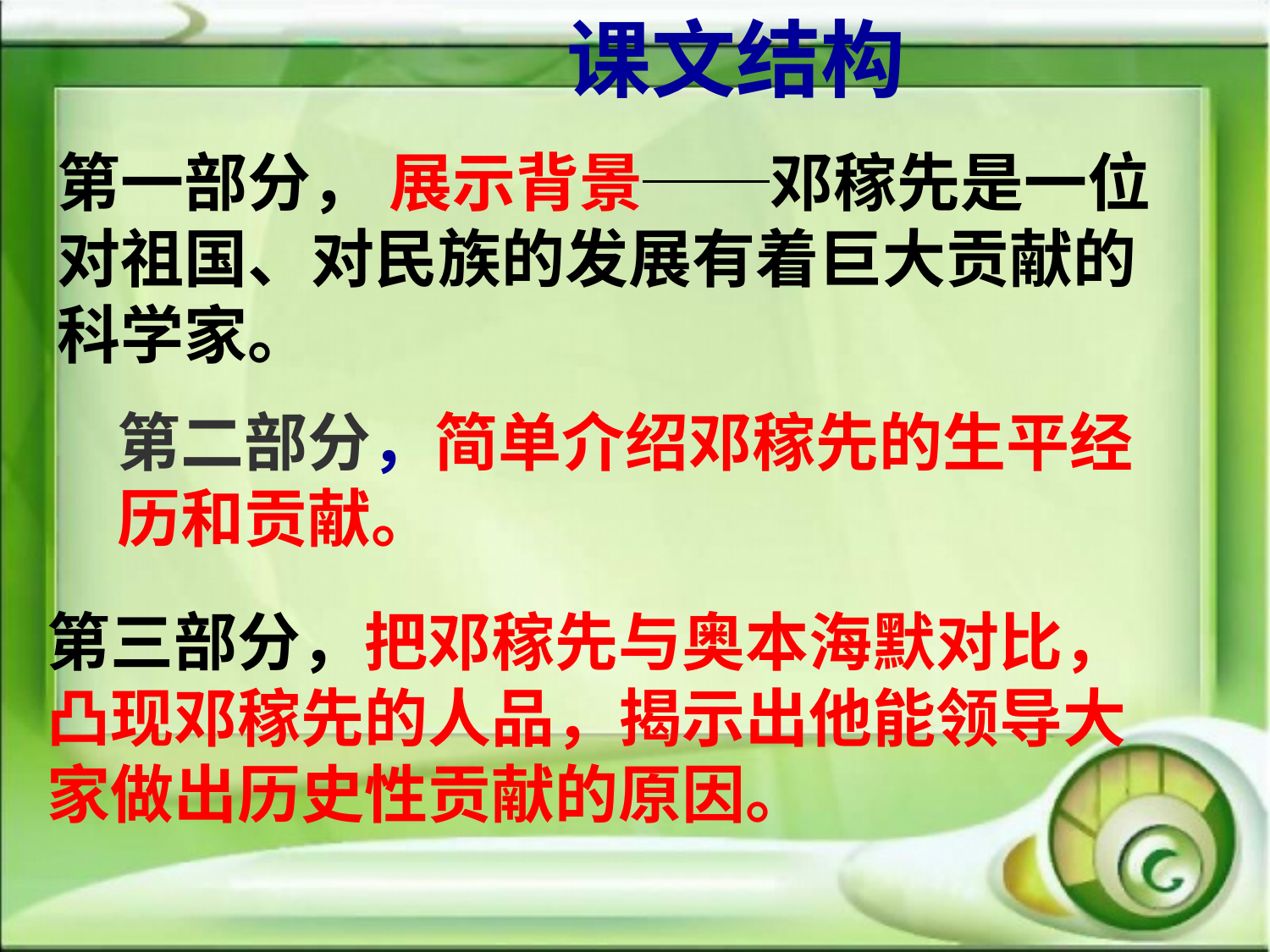

课文结构
第一部分， 展示背景──邓稼先是一位对祖国、对民族的发展有着巨大贡献的科学家。

第二部分，简单介绍邓稼先的生平经历和贡献。
第三部分，把邓稼先与奥本海默对比，凸现邓稼先的人品，揭示出他能领导大家做出历史性贡献的原因。